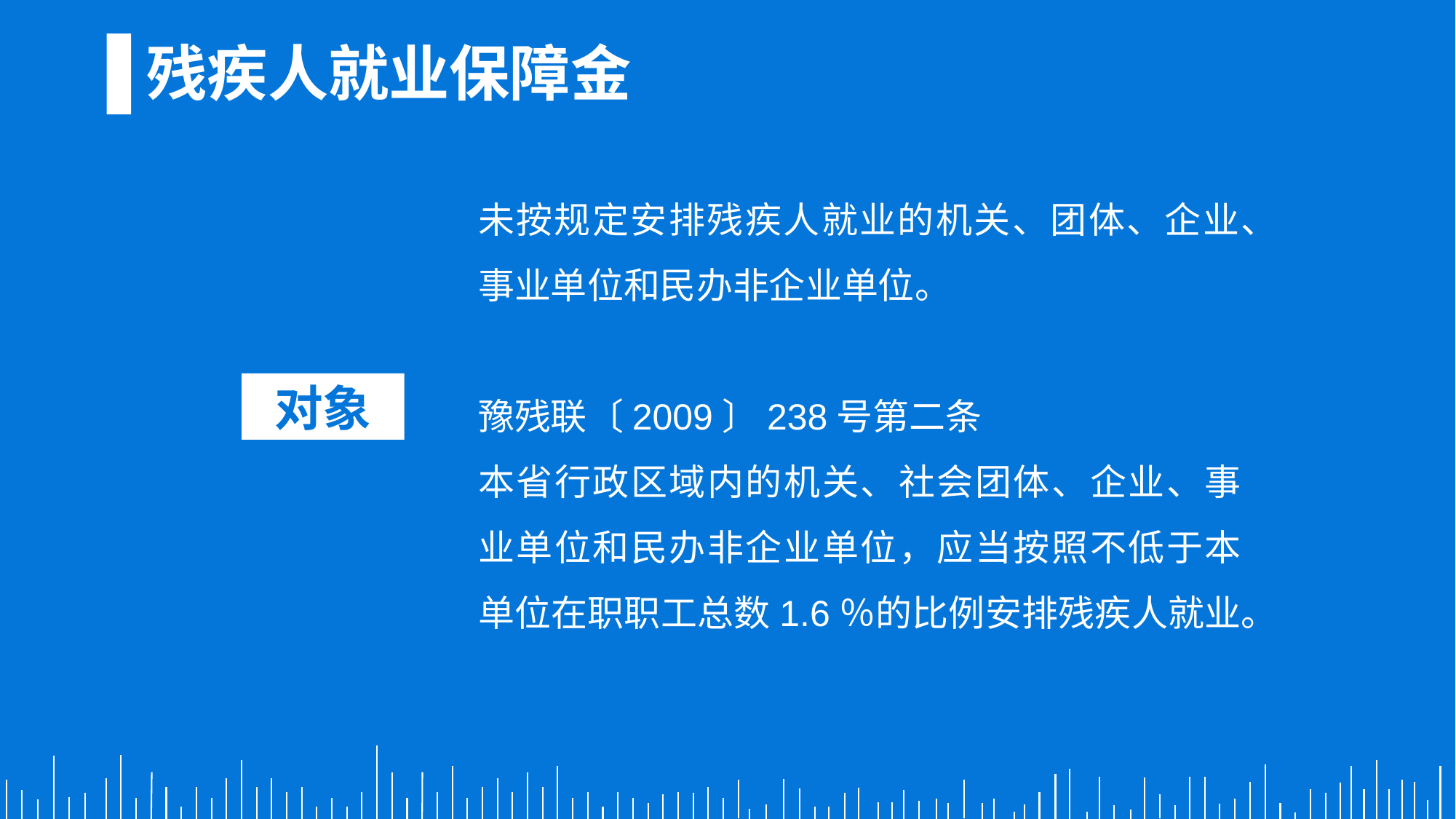

残疾人就业保障金

未按规定安排残疾人就业的机关、团体、企业、事业单位和民办非企业单位。

豫残联〔2009〕238号第二条
本省行政区域内的机关、社会团体、企业、事业单位和民办非企业单位，应当按照不低于本单位在职职工总数1.6％的比例安排残疾人就业。
对象